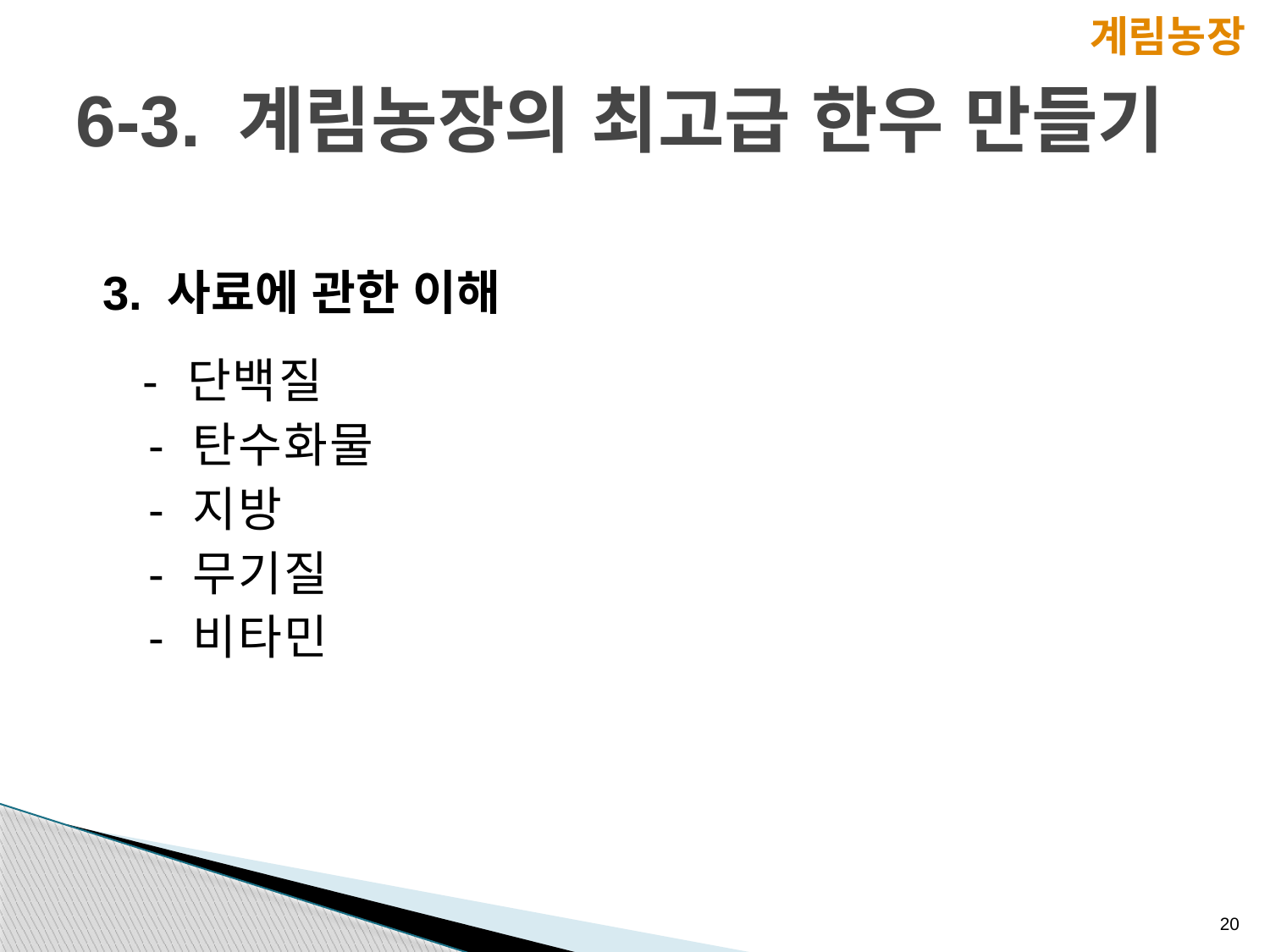

계림농장
# 6-3. 계림농장의 최고급 한우 만들기
3. 사료에 관한 이해

   - 단백질
   - 탄수화물
   - 지방
   - 무기질
   - 비타민

20